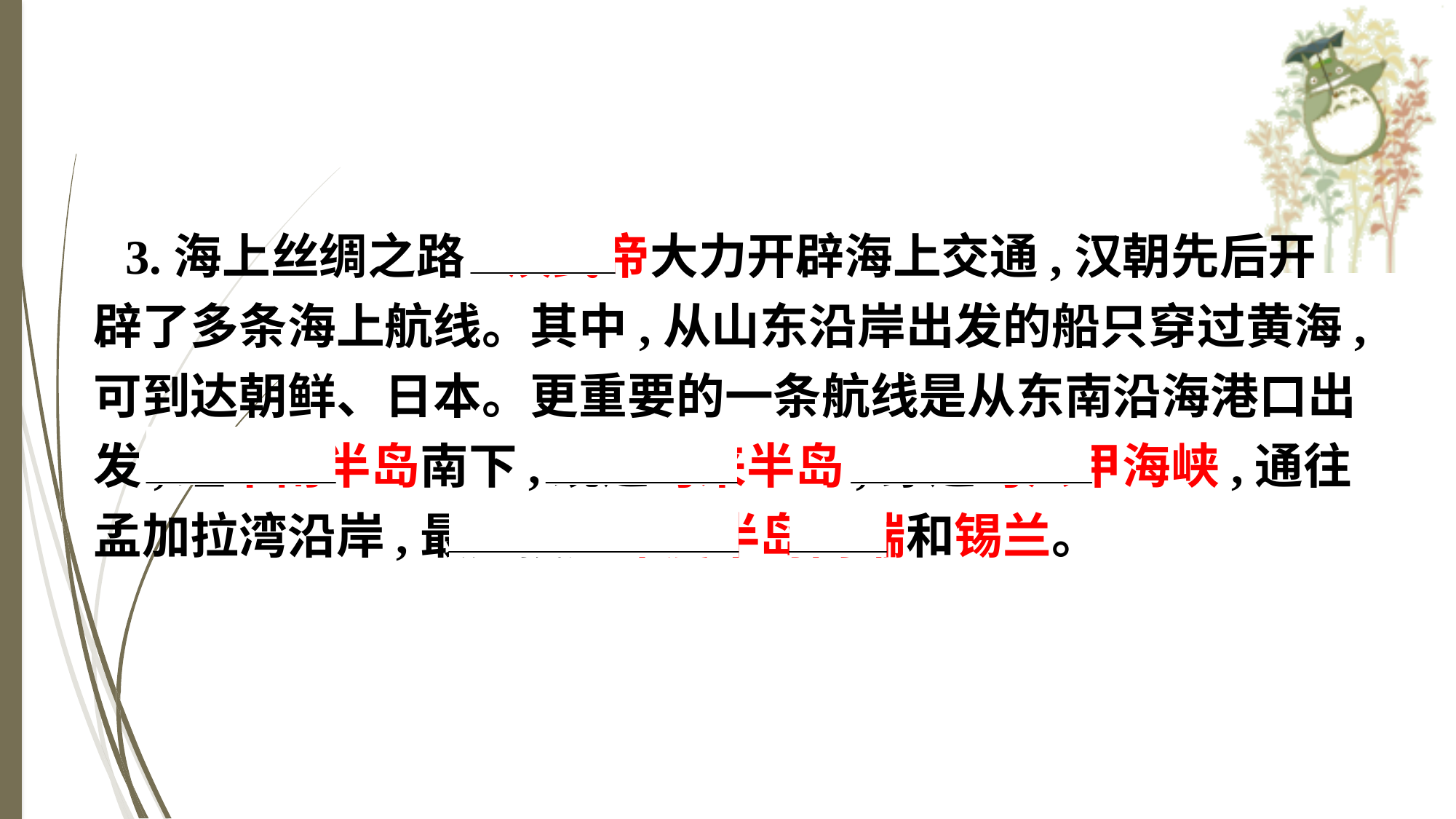

3.海上丝绸之路:汉武帝大力开辟海上交通,汉朝先后开辟了多条海上航线。其中,从山东沿岸出发的船只穿过黄海,可到达朝鲜、日本。更重要的一条航线是从东南沿海港口出发,经中南半岛南下,绕过马来半岛,穿过马六甲海峡,通往孟加拉湾沿岸,最远抵达印度半岛南端和锡兰。